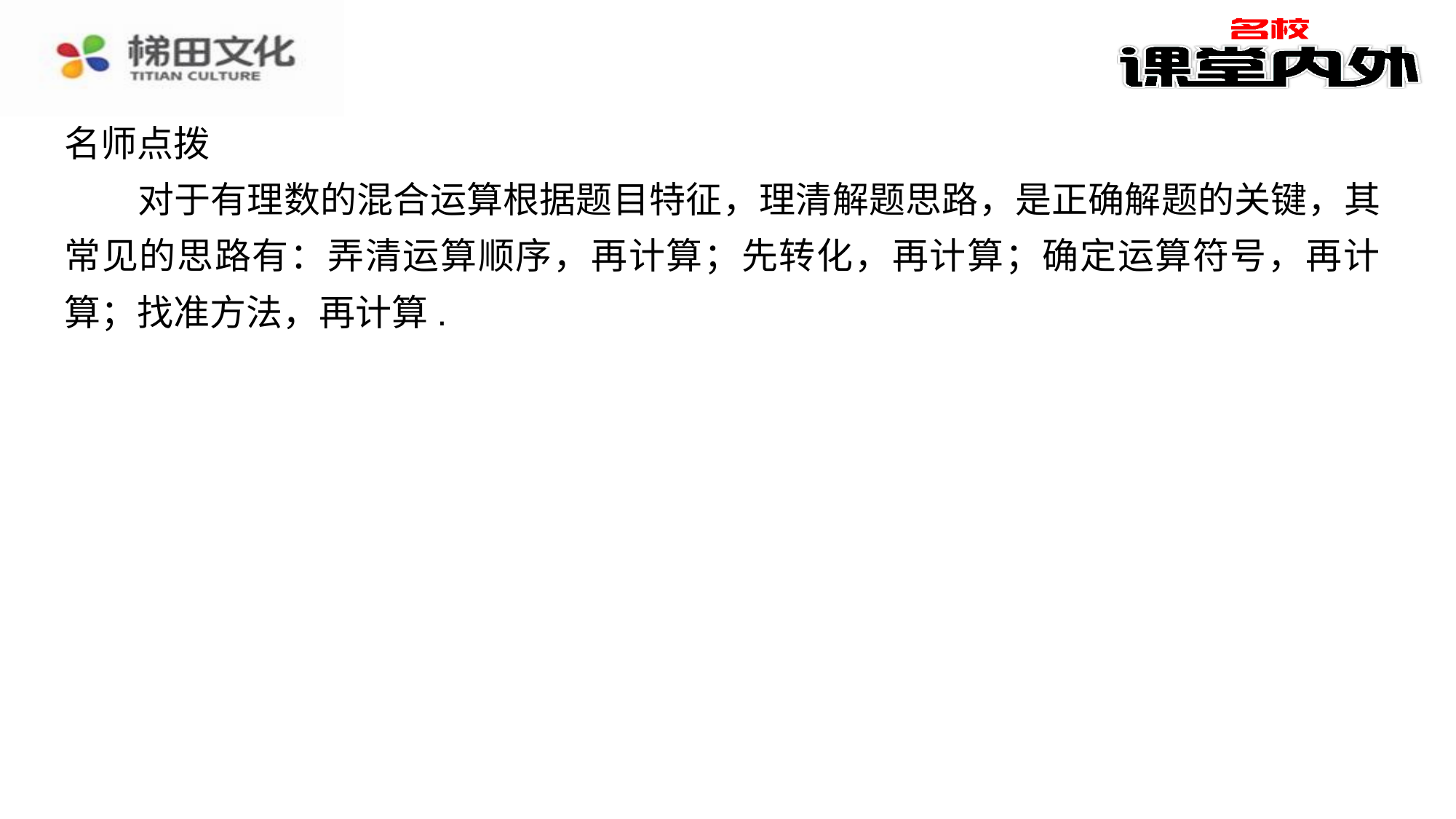

名师点拨
　　对于有理数的混合运算根据题目特征，理清解题思路，是正确解题的关键，其
常见的思路有：弄清运算顺序，再计算；先转化，再计算；确定运算符号，再计
算；找准方法，再计算.